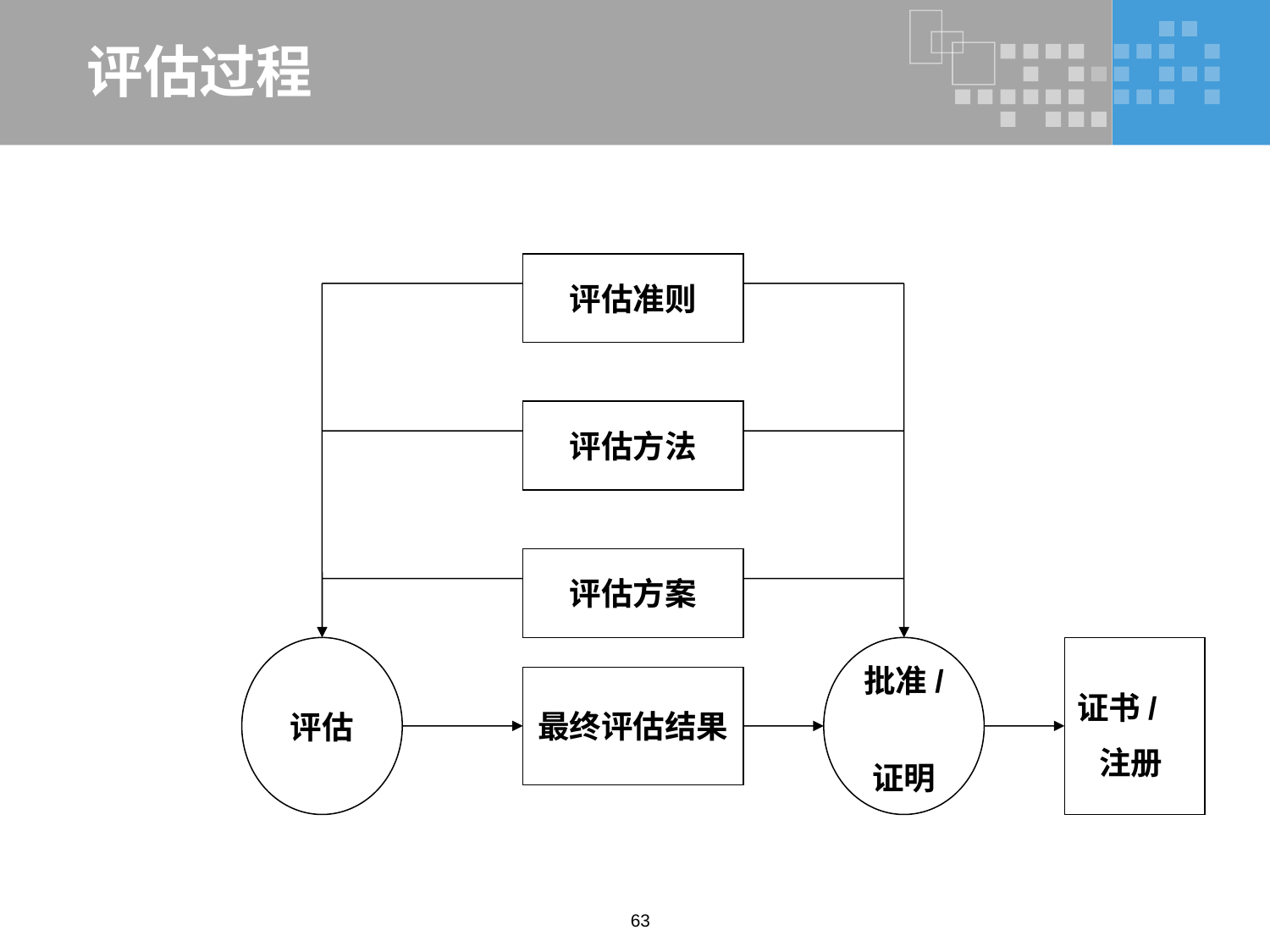

# 评估过程

评估准则

评估方法

评估方案

评估
批准/         证明
证书/
  注册
最终评估结果

63